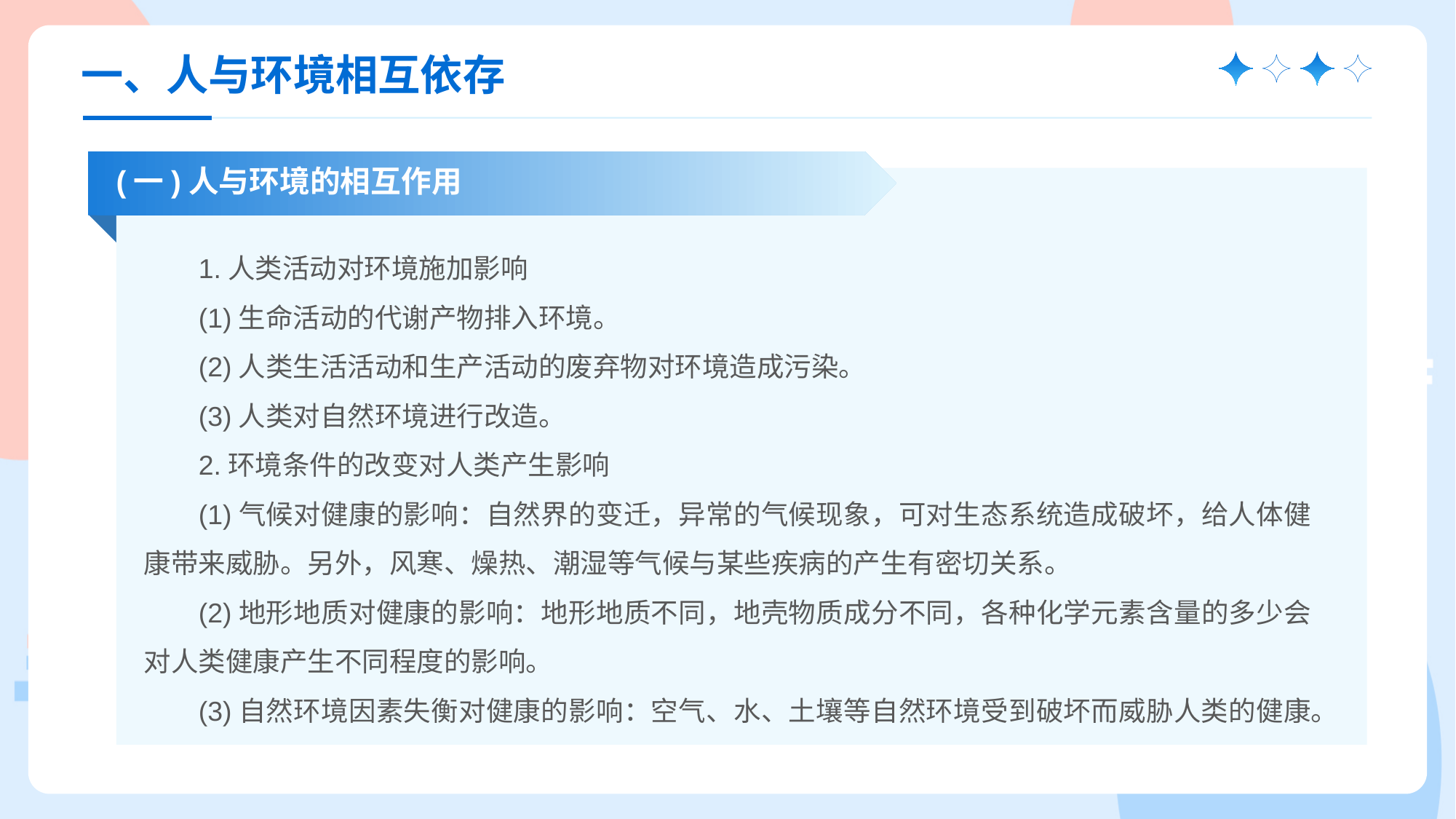

一、人与环境相互依存
(一)人与环境的相互作用

1.人类活动对环境施加影响
(1)生命活动的代谢产物排入环境。
(2)人类生活活动和生产活动的废弃物对环境造成污染。
(3)人类对自然环境进行改造。
2.环境条件的改变对人类产生影响
(1)气候对健康的影响：自然界的变迁，异常的气候现象，可对生态系统造成破坏，给人体健康带来威胁。另外，风寒、燥热、潮湿等气候与某些疾病的产生有密切关系。
(2)地形地质对健康的影响：地形地质不同，地壳物质成分不同，各种化学元素含量的多少会对人类健康产生不同程度的影响。
(3)自然环境因素失衡对健康的影响：空气、水、土壤等自然环境受到破坏而威胁人类的健康。